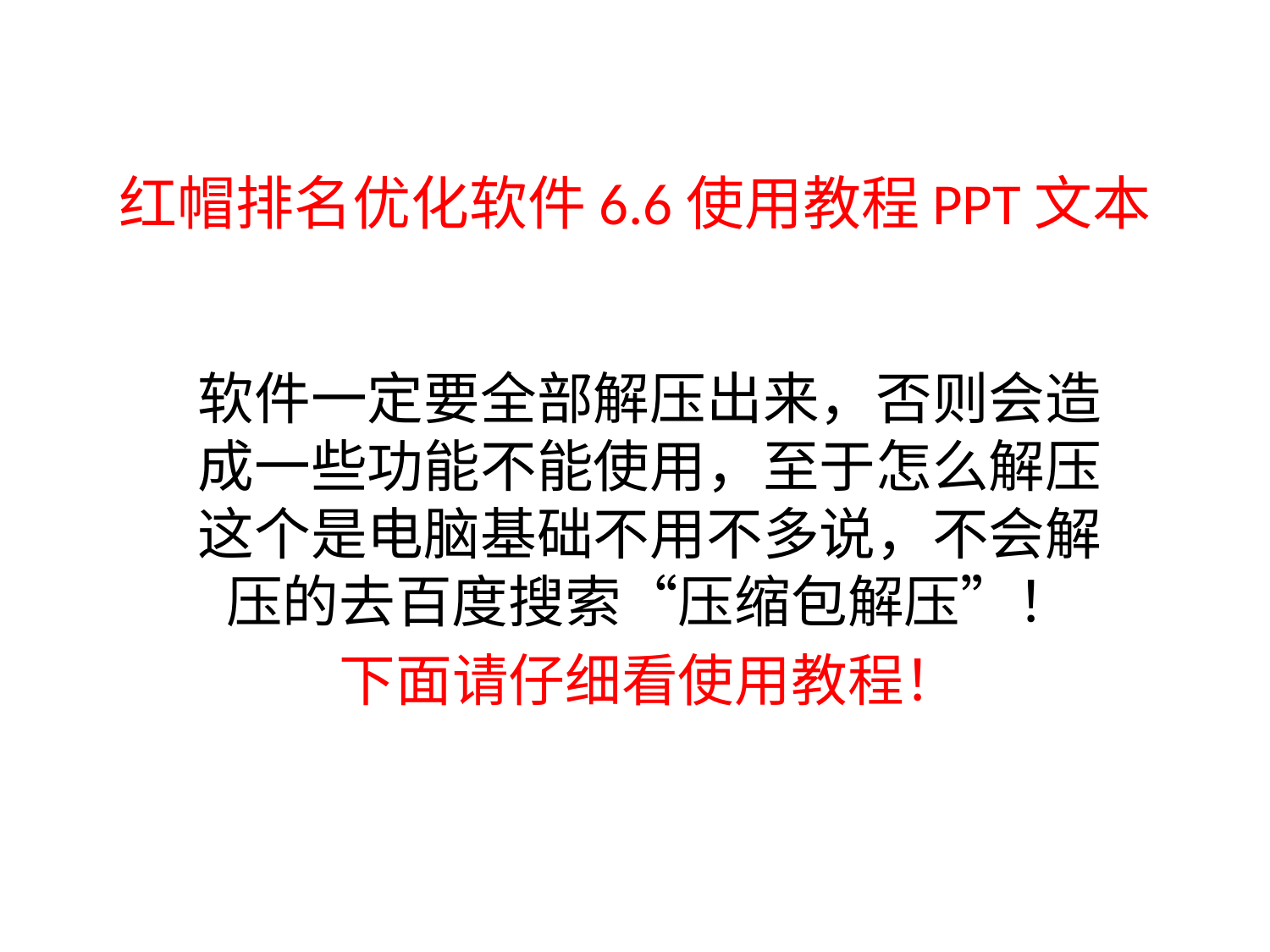

# 红帽排名优化软件6.6使用教程PPT文本
软件一定要全部解压出来，否则会造成一些功能不能使用，至于怎么解压这个是电脑基础不用不多说，不会解压的去百度搜索“压缩包解压”！
下面请仔细看使用教程！